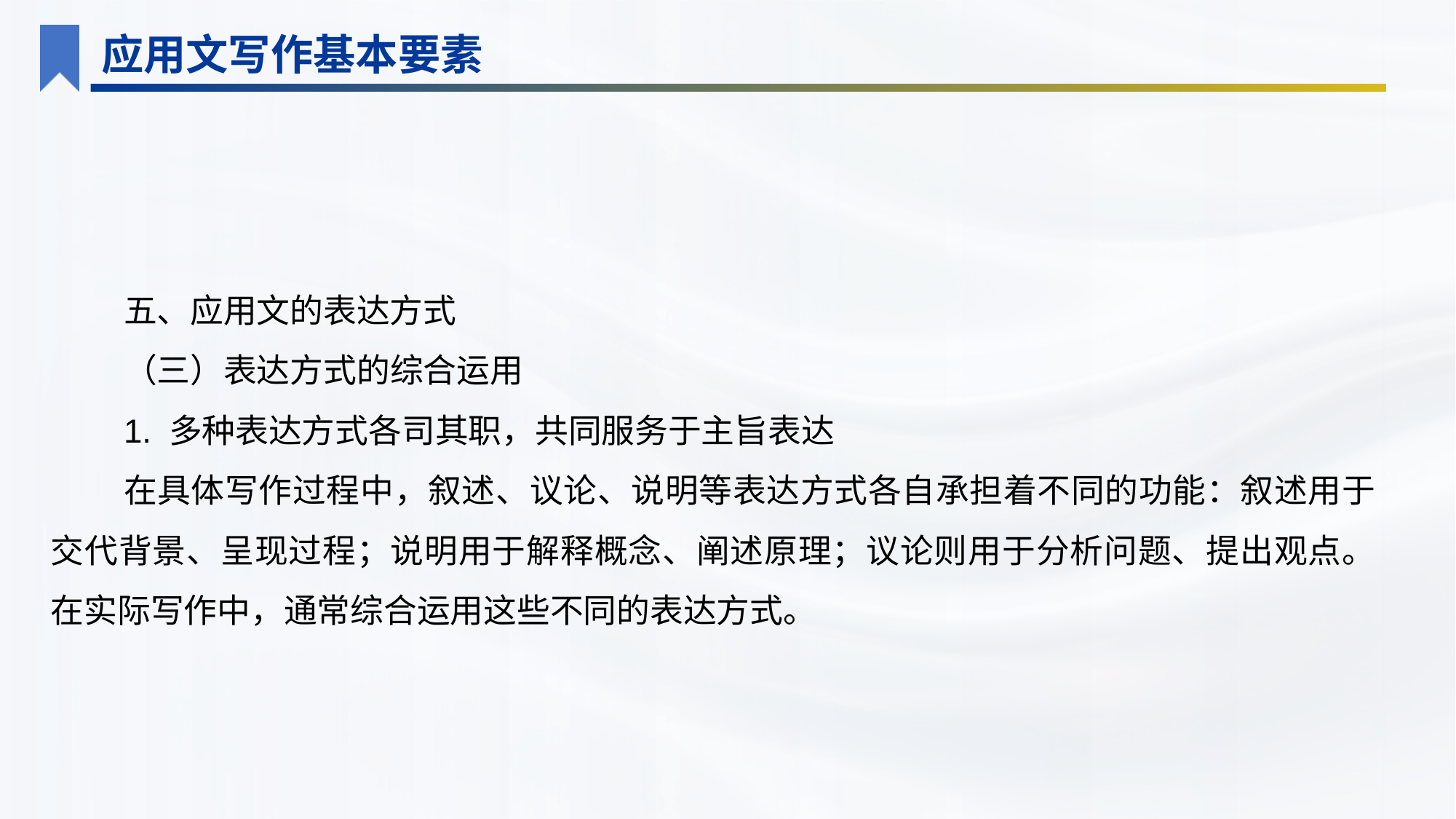

应用文写作基本要素
五、应用文的表达方式
（三）表达方式的综合运用
1. 多种表达方式各司其职，共同服务于主旨表达
在具体写作过程中，叙述、议论、说明等表达方式各自承担着不同的功能：叙述用于交代背景、呈现过程；说明用于解释概念、阐述原理；议论则用于分析问题、提出观点。在实际写作中，通常综合运用这些不同的表达方式。